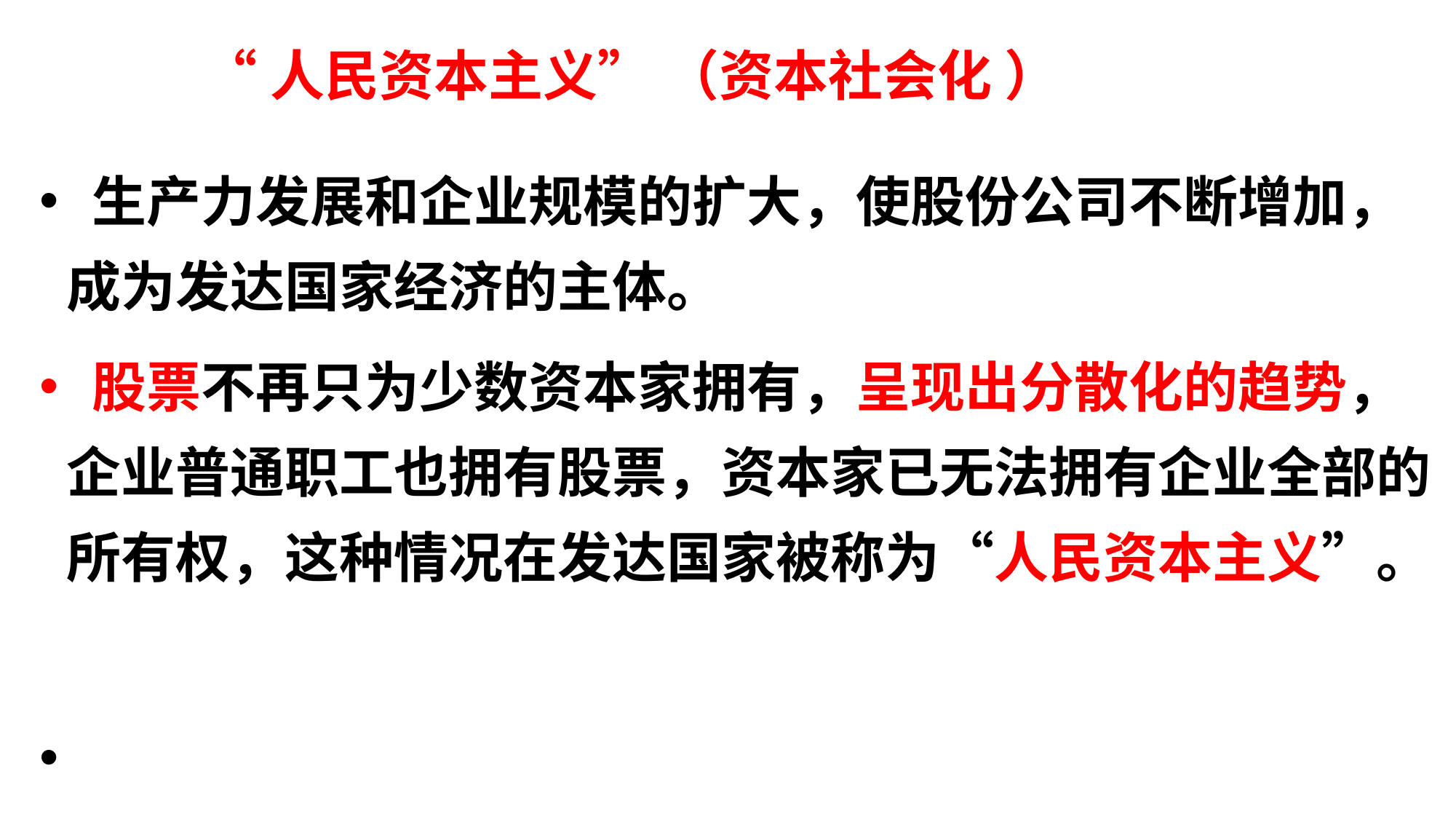

“人民资本主义” （资本社会化 ）
 生产力发展和企业规模的扩大，使股份公司不断增加，成为发达国家经济的主体。
 股票不再只为少数资本家拥有，呈现出分散化的趋势，企业普通职工也拥有股票，资本家已无法拥有企业全部的所有权，这种情况在发达国家被称为“人民资本主义”。